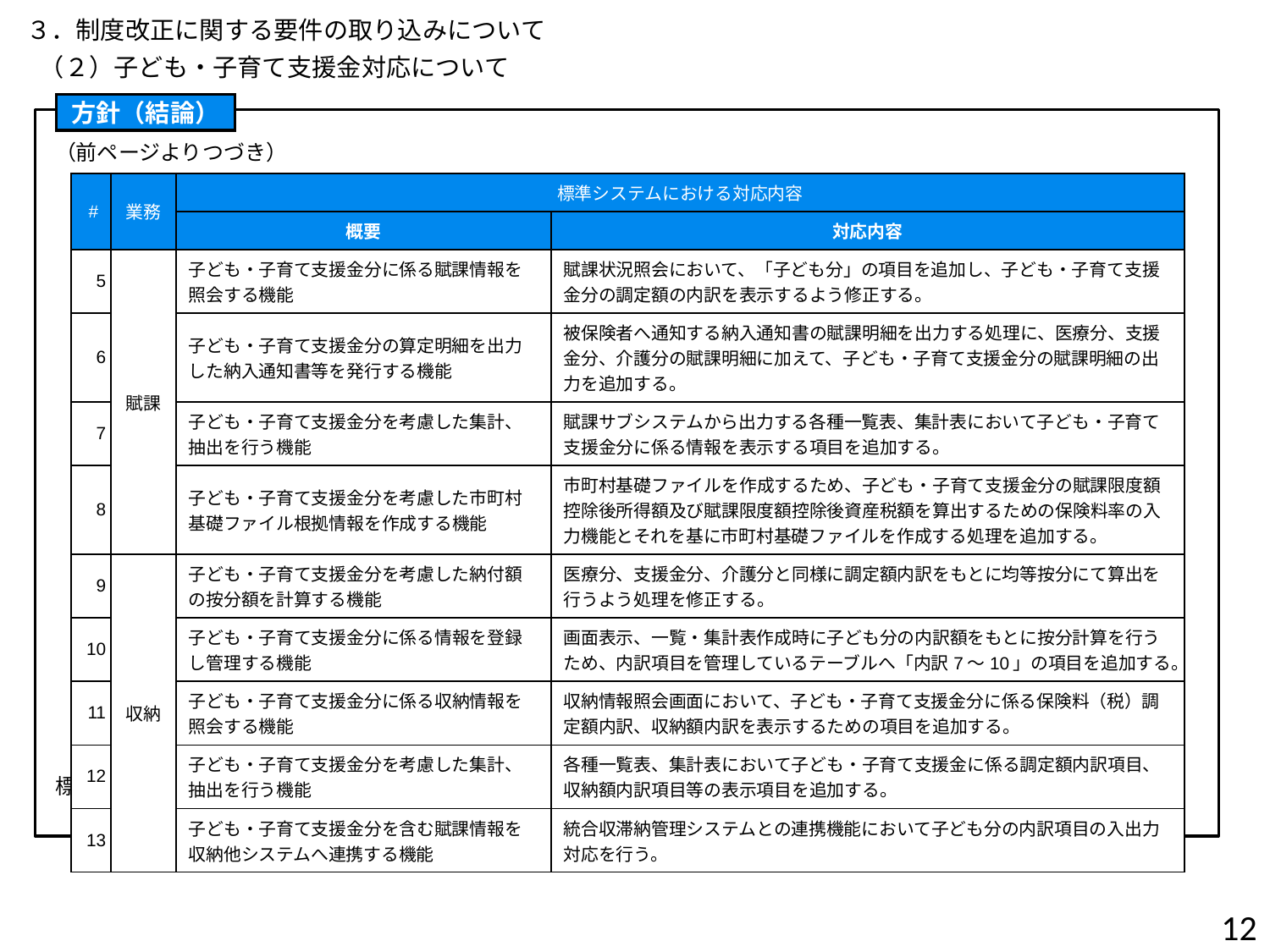

３．制度改正に関する要件の取り込みについて
（２）子ども・子育て支援金対応について
方針（結論）
（前ページよりつづき）

標準仕様書への反映内容については、「 【資料No3】国保標準仕様書【第1.4版】（案）」を参照。
| # | 業務 | 標準システムにおける対応内容 |  |
| --- | --- | --- | --- |
|  |  | 概要 | 対応内容 |
| 5 | 賦課 | 子ども・子育て支援金分に係る賦課情報を照会する機能 | 賦課状況照会において、「子ども分」の項目を追加し、子ども・子育て支援金分の調定額の内訳を表示するよう修正する。 |
| 6 |  | 子ども・子育て支援金分の算定明細を出力した納入通知書等を発行する機能 | 被保険者へ通知する納入通知書の賦課明細を出力する処理に、医療分、支援金分、介護分の賦課明細に加えて、子ども・子育て支援金分の賦課明細の出力を追加する。 |
| 7 |  | 子ども・子育て支援金分を考慮した集計、抽出を行う機能 | 賦課サブシステムから出力する各種一覧表、集計表において子ども・子育て支援金分に係る情報を表示する項目を追加する。 |
| 8 |  | 子ども・子育て支援金分を考慮した市町村基礎ファイル根拠情報を作成する機能 | 市町村基礎ファイルを作成するため、子ども・子育て支援金分の賦課限度額控除後所得額及び賦課限度額控除後資産税額を算出するための保険料率の入力機能とそれを基に市町村基礎ファイルを作成する処理を追加する。 |
| 9 | 収納 | 子ども・子育て支援金分を考慮した納付額の按分額を計算する機能 | 医療分、支援金分、介護分と同様に調定額内訳をもとに均等按分にて算出を行うよう処理を修正する。 |
| 10 |  | 子ども・子育て支援金分に係る情報を登録し管理する機能 | 画面表示、一覧・集計表作成時に子ども分の内訳額をもとに按分計算を行うため、内訳項目を管理しているテーブルへ「内訳7～10」の項目を追加する。 |
| 11 |  | 子ども・子育て支援金分に係る収納情報を照会する機能 | 収納情報照会画面において、子ども・子育て支援金分に係る保険料（税）調定額内訳、収納額内訳を表示するための項目を追加する。 |
| 12 |  | 子ども・子育て支援金分を考慮した集計、抽出を行う機能 | 各種一覧表、集計表において子ども・子育て支援金に係る調定額内訳項目、収納額内訳項目等の表示項目を追加する。 |
| 13 |  | 子ども・子育て支援金分を含む賦課情報を収納他システムへ連携する機能 | 統合収滞納管理システムとの連携機能において子ども分の内訳項目の入出力対応を行う。 |
12